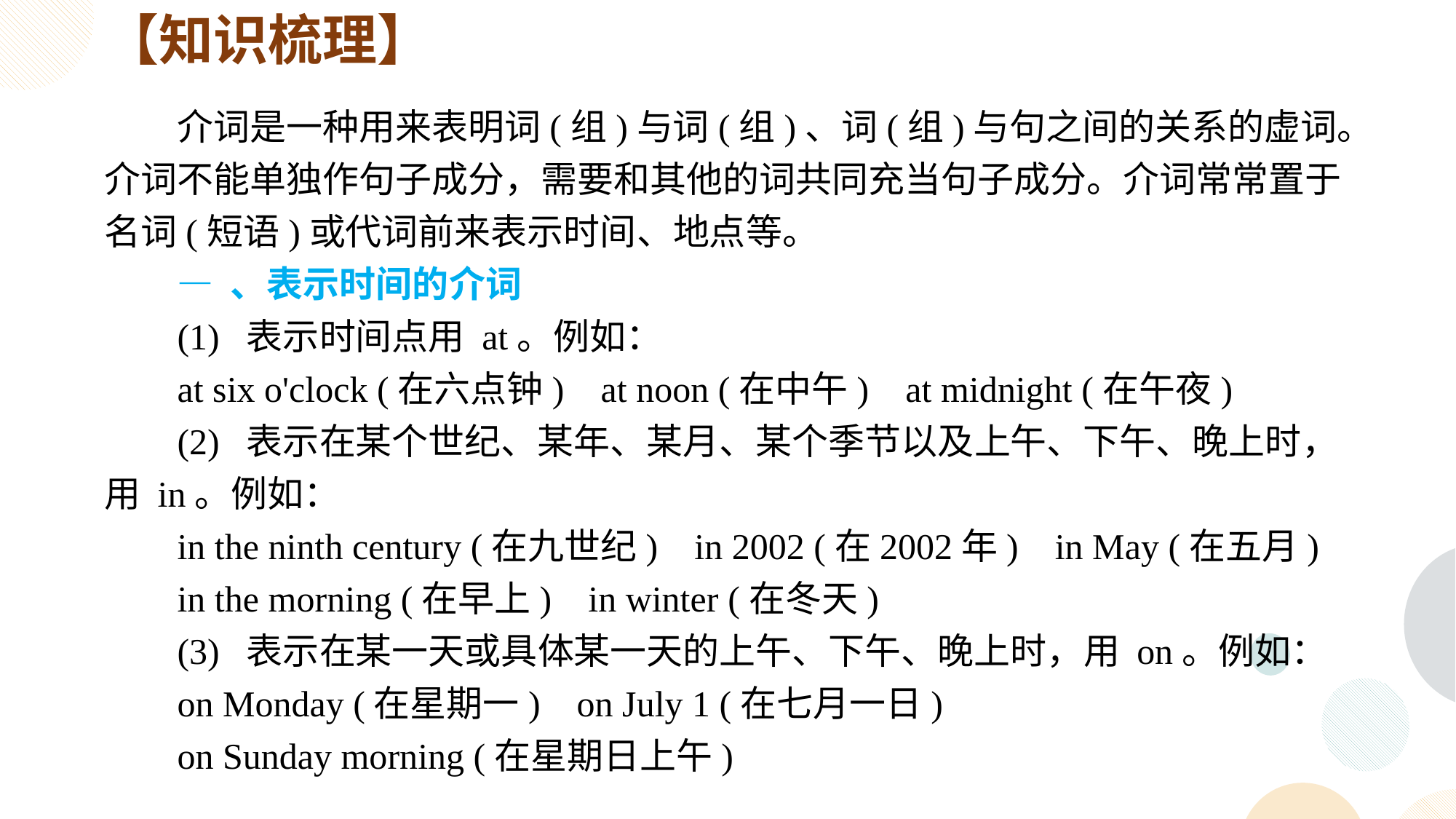

【知识梳理】

介词是一种用来表明词(组)与词(组)、词(组)与句之间的关系的虚词。介词不能单独作句子成分，需要和其他的词共同充当句子成分。介词常常置于名词(短语)或代词前来表示时间、地点等。
— 、表示时间的介词
(1)  表示时间点用 at。例如：
at six o'clock (在六点钟)    at noon (在中午)    at midnight (在午夜)
(2)  表示在某个世纪、某年、某月、某个季节以及上午、下午、晚上时，用 in。例如：
in the ninth century (在九世纪)    in 2002 (在2002年)    in May (在五月)
in the morning (在早上)    in winter (在冬天)
(3)  表示在某一天或具体某一天的上午、下午、晚上时，用 on。例如：
on Monday (在星期一)    on July 1 (在七月一日)
on Sunday morning (在星期日上午)